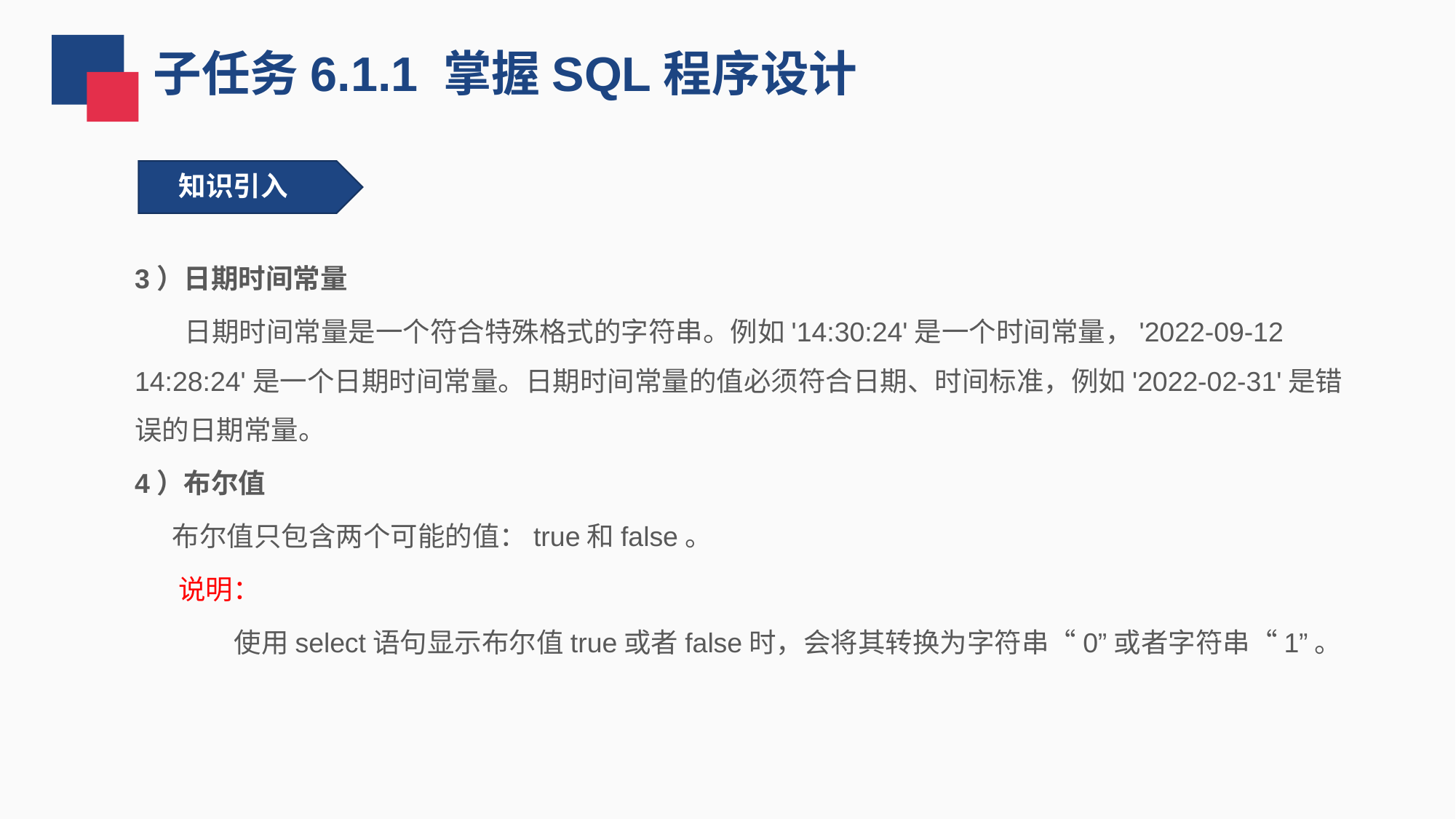

子任务6.1.1 掌握SQL程序设计

知识引入
3）日期时间常量
       日期时间常量是一个符合特殊格式的字符串。例如'14:30:24'是一个时间常量，'2022-09-12 14:28:24'是一个日期时间常量。日期时间常量的值必须符合日期、时间标准，例如'2022-02-31'是错误的日期常量。
4）布尔值
     布尔值只包含两个可能的值：true和false。
      说明：
               使用select语句显示布尔值true或者false时，会将其转换为字符串“0”或者字符串“1”。